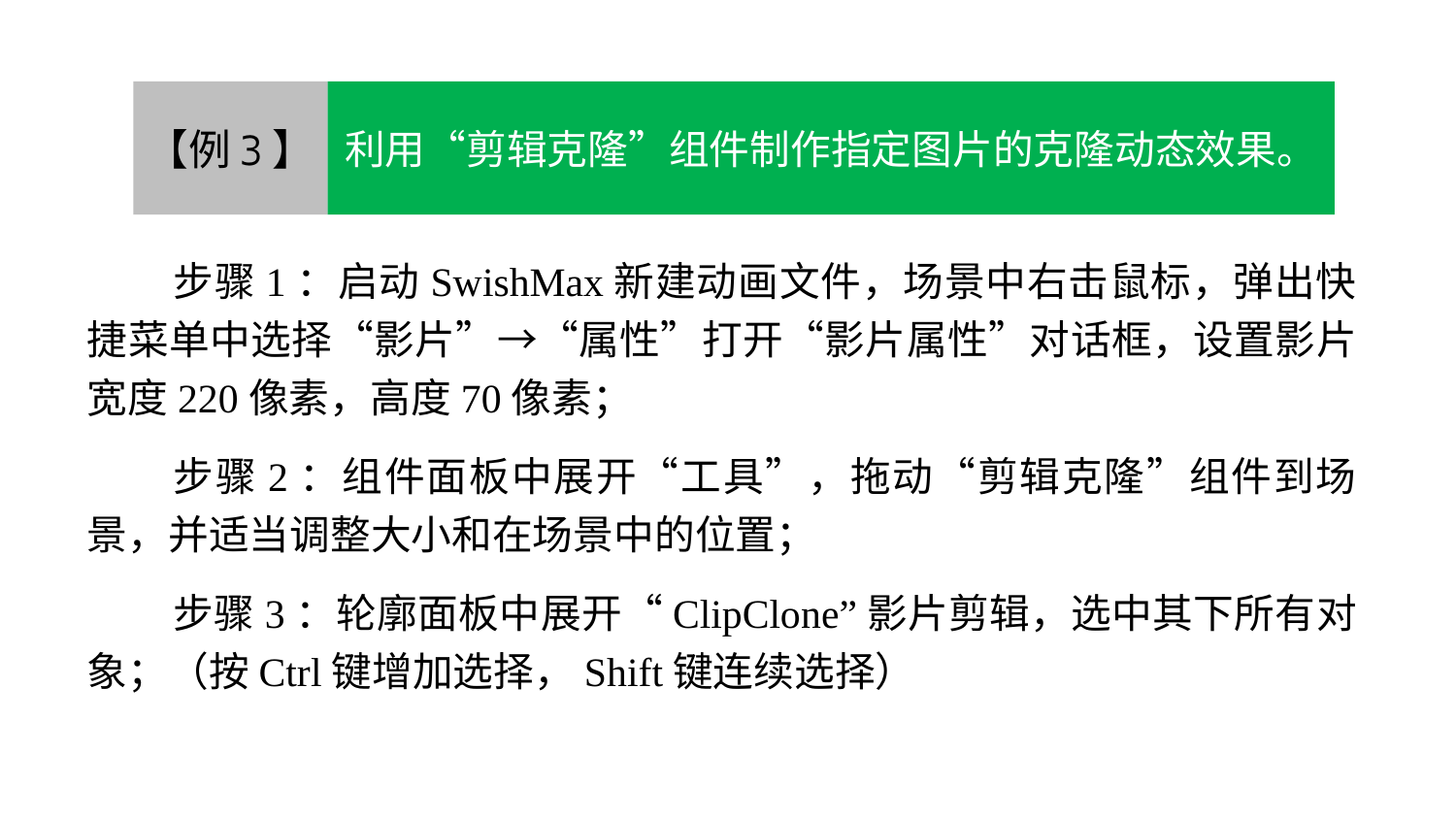

【例3】
利用“剪辑克隆”组件制作指定图片的克隆动态效果。
步骤1：启动SwishMax新建动画文件，场景中右击鼠标，弹出快捷菜单中选择“影片”→“属性”打开“影片属性”对话框，设置影片宽度220像素，高度70像素；
步骤2：组件面板中展开“工具”，拖动“剪辑克隆”组件到场景，并适当调整大小和在场景中的位置；
步骤3：轮廓面板中展开“ClipClone”影片剪辑，选中其下所有对象；（按Ctrl键增加选择，Shift键连续选择）